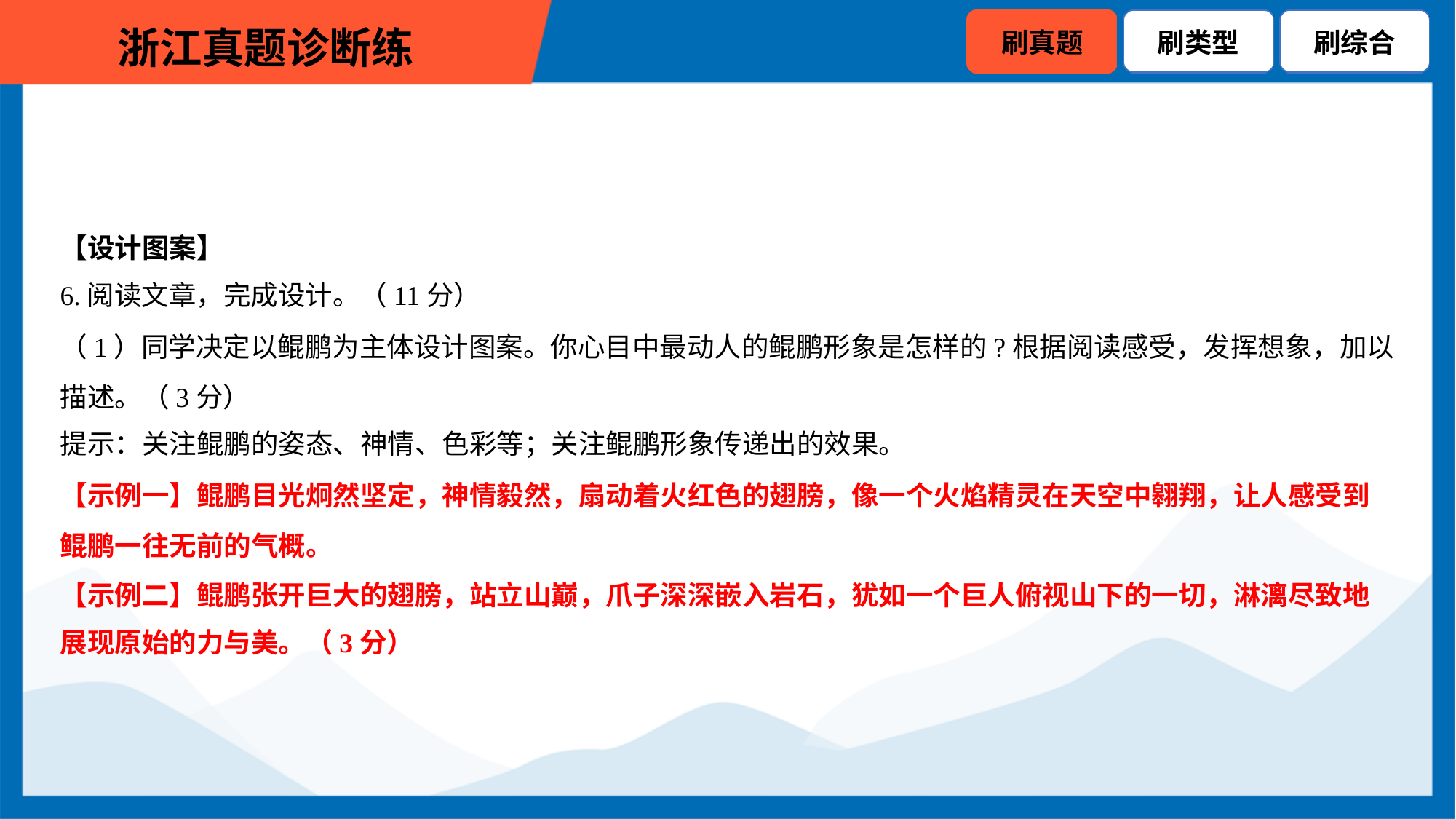

【设计图案】
6.阅读文章，完成设计。（11分）
（1）同学决定以鲲鹏为主体设计图案。你心目中最动人的鲲鹏形象是怎样的?根据阅读感受，发挥想象，加以
描述。（3分）
提示：关注鲲鹏的姿态、神情、色彩等；关注鲲鹏形象传递出的效果。
【示例一】鲲鹏目光炯然坚定，神情毅然，扇动着火红色的翅膀，像一个火焰精灵在天空中翱翔，让人感受到
鲲鹏一往无前的气概。
【示例二】鲲鹏张开巨大的翅膀，站立山巅，爪子深深嵌入岩石，犹如一个巨人俯视山下的一切，淋漓尽致地
展现原始的力与美。（3分）